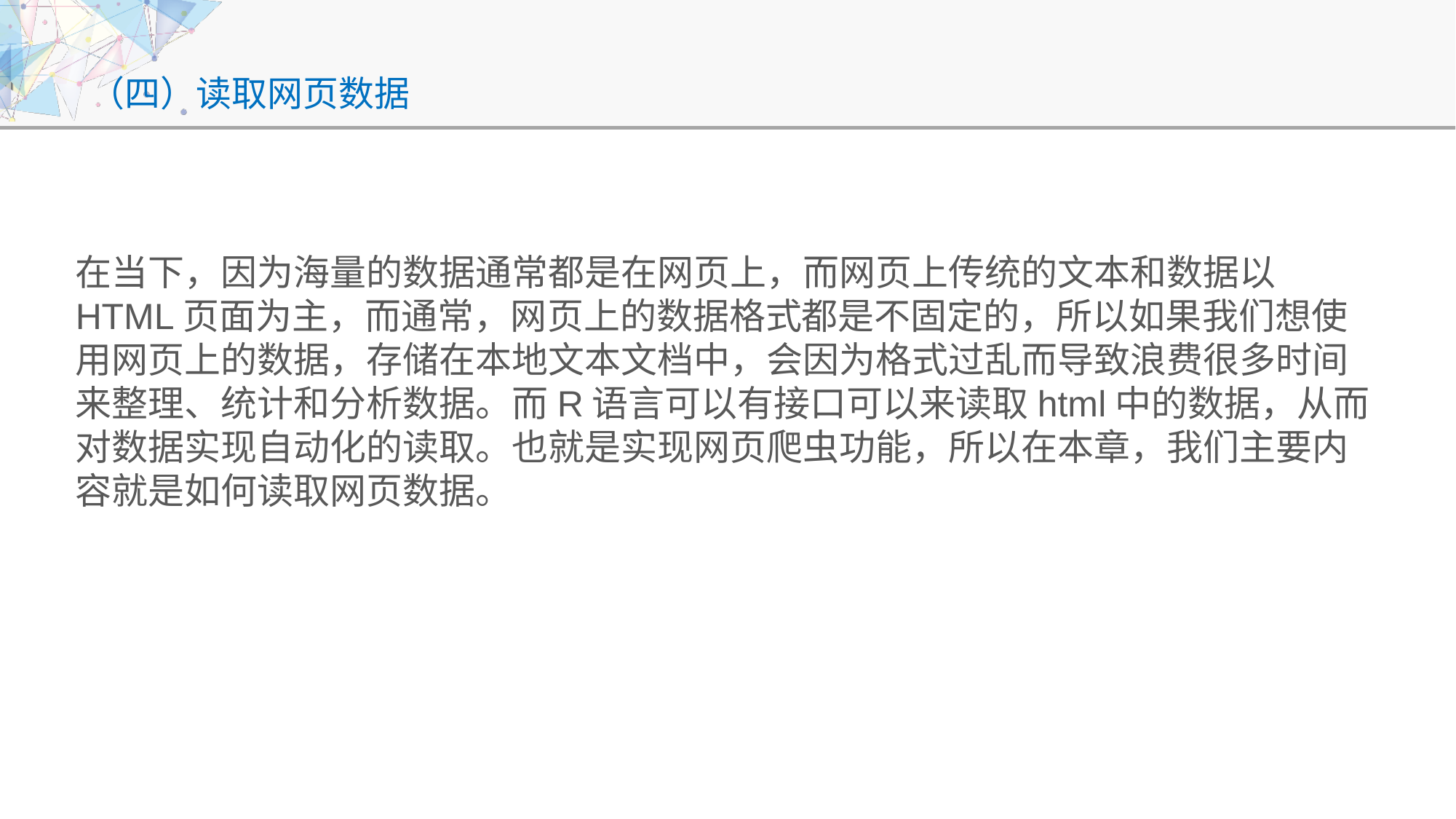

# （四）读取网页数据

在当下，因为海量的数据通常都是在网页上，而网页上传统的文本和数据以HTML页面为主，而通常，网页上的数据格式都是不固定的，所以如果我们想使用网页上的数据，存储在本地文本文档中，会因为格式过乱而导致浪费很多时间来整理、统计和分析数据。而R语言可以有接口可以来读取html中的数据，从而对数据实现自动化的读取。也就是实现网页爬虫功能，所以在本章，我们主要内容就是如何读取网页数据。